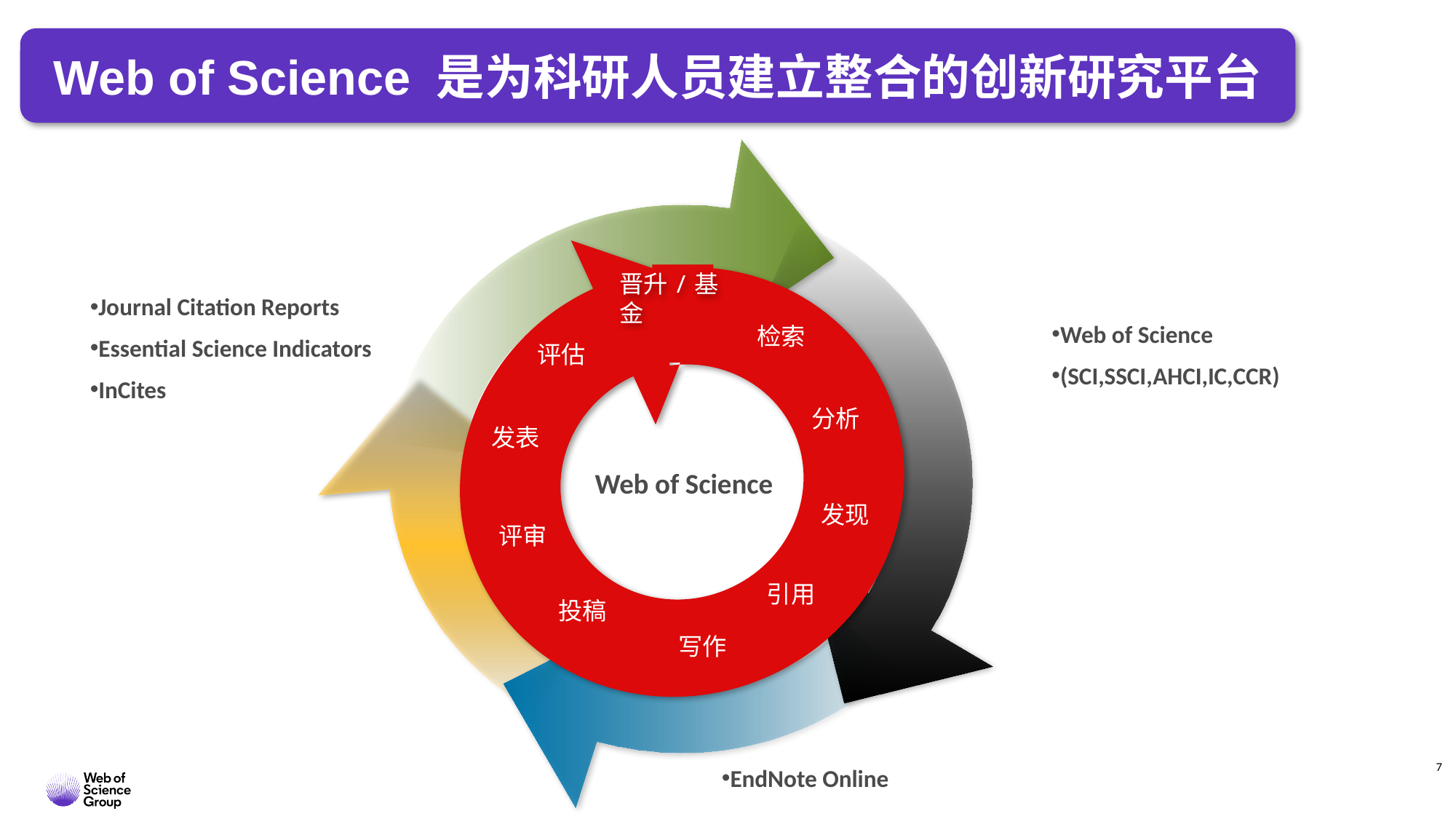

Web of Science 是为科研人员建立整合的创新研究平台

晋升/基金
检索
评估
分析
发表
Web of Science
发现
评审
引用
投稿
写作
Journal Citation Reports
Essential Science Indicators
InCites
Web of Science
(SCI,SSCI,AHCI,IC,CCR)
EndNote Online
7